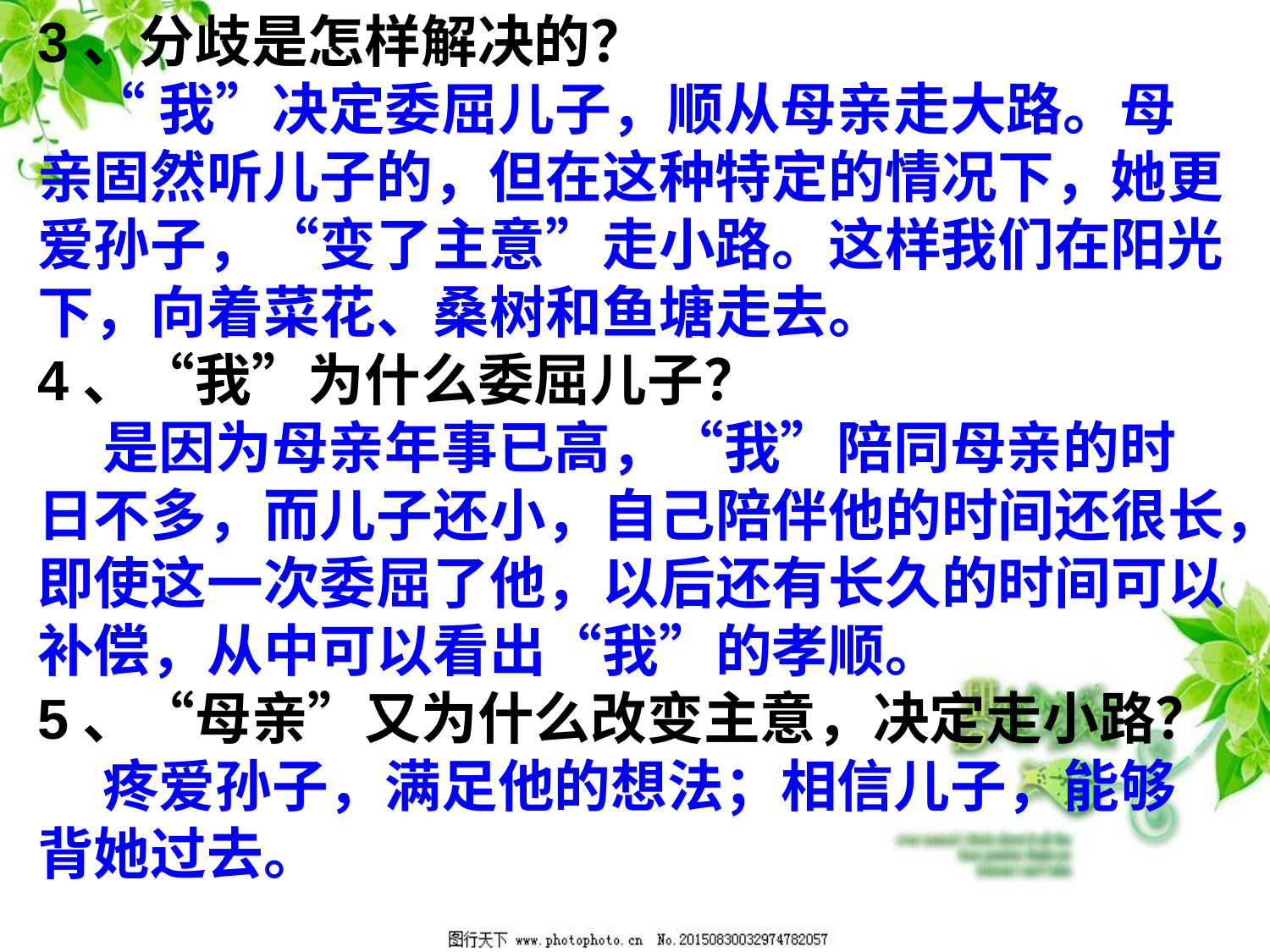

3、分歧是怎样解决的？
    “我”决定委屈儿子，顺从母亲走大路。母亲固然听儿子的，但在这种特定的情况下，她更爱孙子，“变了主意”走小路。这样我们在阳光下，向着菜花、桑树和鱼塘走去。
4、“我”为什么委屈儿子？
    是因为母亲年事已高，“我”陪同母亲的时日不多，而儿子还小，自己陪伴他的时间还很长，即使这一次委屈了他，以后还有长久的时间可以补偿，从中可以看出“我”的孝顺。
5、“母亲”又为什么改变主意，决定走小路？
    疼爱孙子，满足他的想法；相信儿子，能够背她过去。